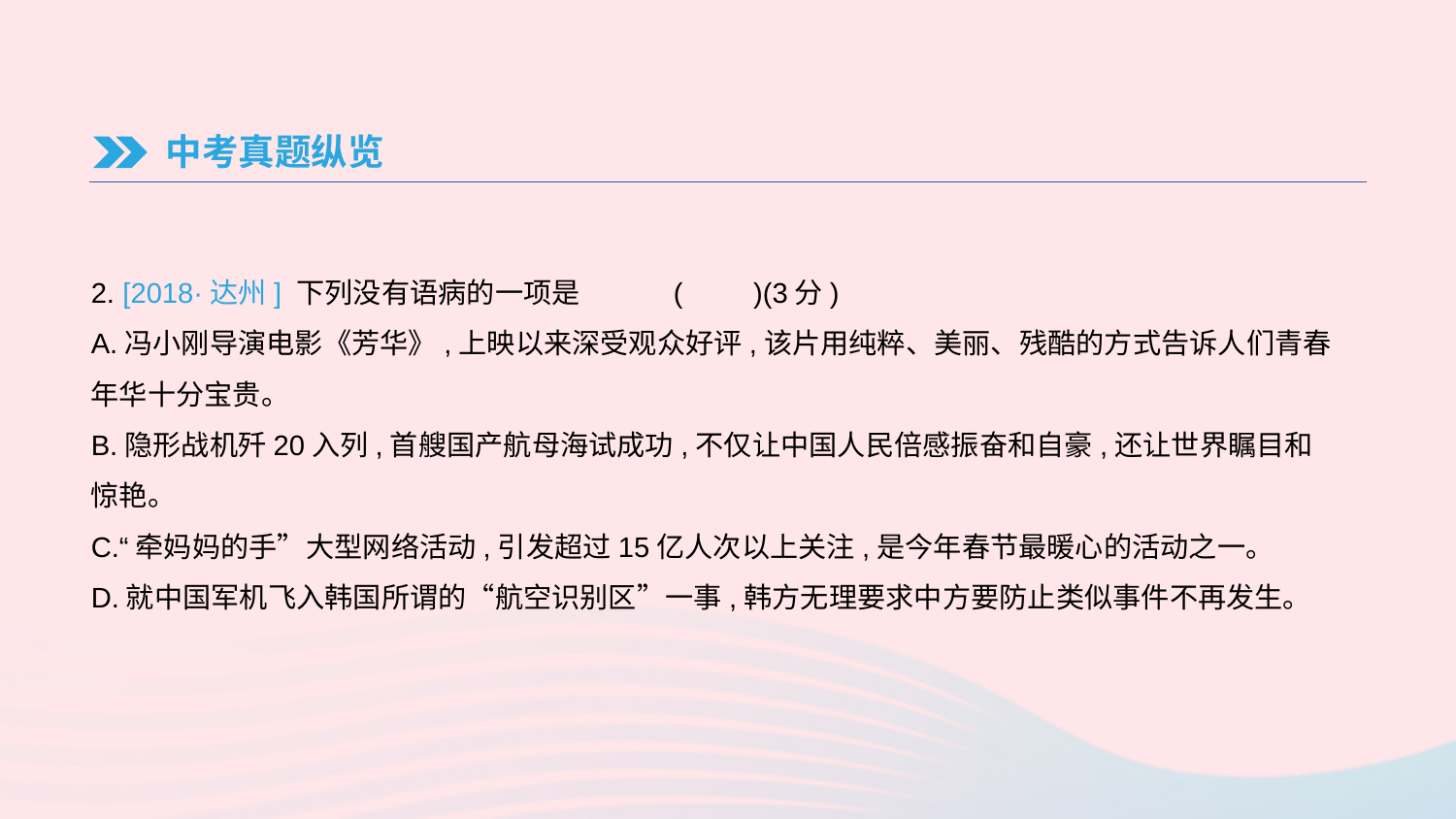

中考真题纵览

2. [2018·达州] 下列没有语病的一项是	(　　)(3分)
A.冯小刚导演电影《芳华》,上映以来深受观众好评,该片用纯粹、美丽、残酷的方式告诉人们青春年华十分宝贵。
B.隐形战机歼20入列,首艘国产航母海试成功,不仅让中国人民倍感振奋和自豪,还让世界瞩目和惊艳。
C.“牵妈妈的手”大型网络活动,引发超过15亿人次以上关注,是今年春节最暖心的活动之一。
D.就中国军机飞入韩国所谓的“航空识别区”一事,韩方无理要求中方要防止类似事件不再发生。